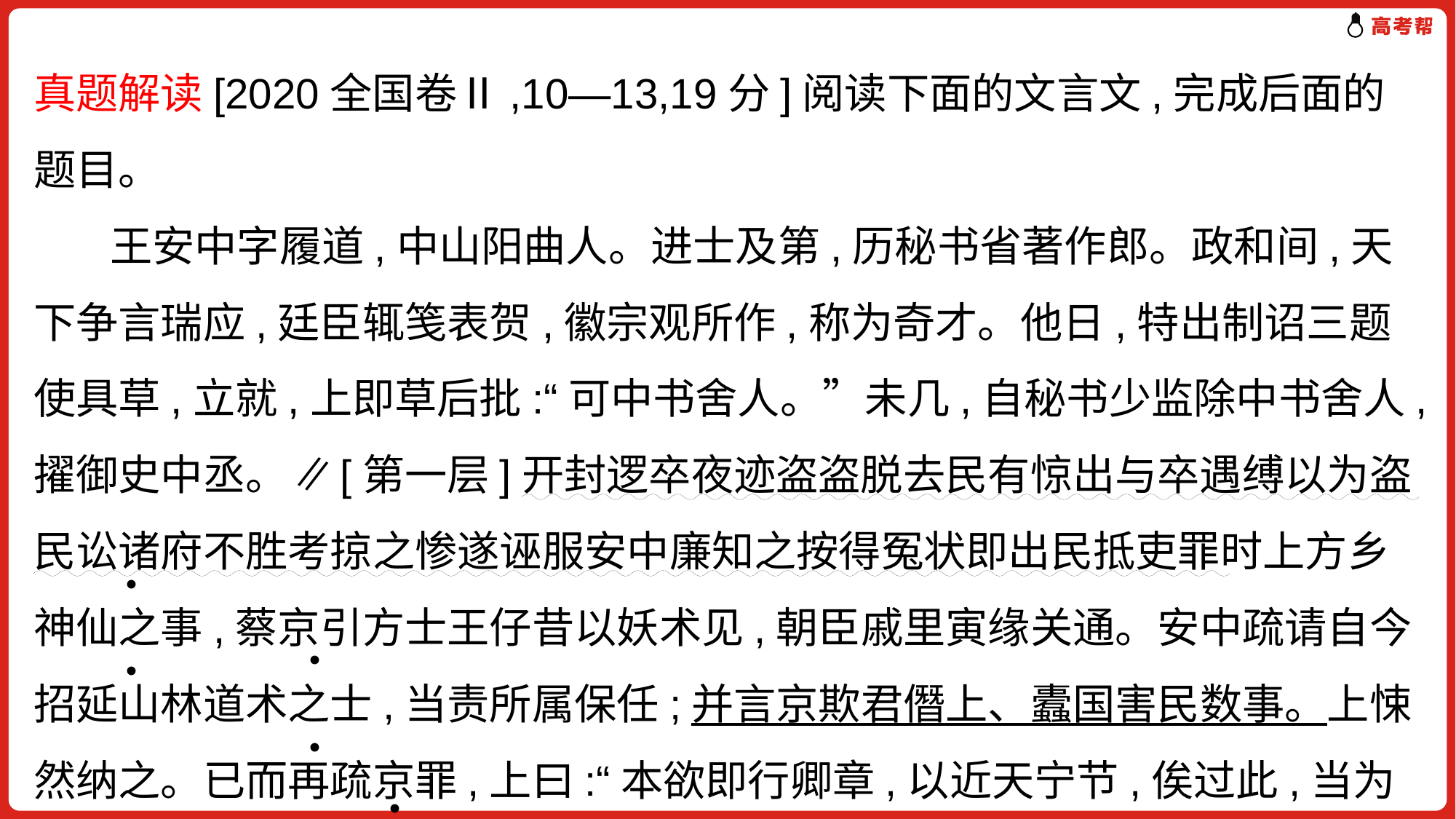

真题解读[2020全国卷Ⅱ,10—13,19分]阅读下面的文言文,完成后面的题目。
       王安中字履道,中山阳曲人。进士及第,历秘书省著作郎。政和间,天下争言瑞应,廷臣辄笺表贺,徽宗观所作,称为奇才。他日,特出制诏三题使具草,立就,上即草后批:“可中书舍人。”未几,自秘书少监除中书舍人,擢御史中丞。∥[第一层]开封逻卒夜迹盗盗脱去民有惊出与卒遇缚以为盗民讼诸府不胜考掠之惨遂诬服安中廉知之按得冤状即出民抵吏罪时上方乡神仙之事,蔡京引方士王仔昔以妖术见,朝臣戚里寅缘关通。安中疏请自今招延山林道术之士,当责所属保任;并言京欺君僭上、蠹国害民数事。上悚然纳之。已而再疏京罪,上曰:“本欲即行卿章,以近天宁节,俟过此,当为卿罢京。”京伺知之,大惧,其子攸日夕侍禁中,泣拜恳祈。上为迁安中翰林学士,又迁承旨。宣和
.  .
.  .
.  .